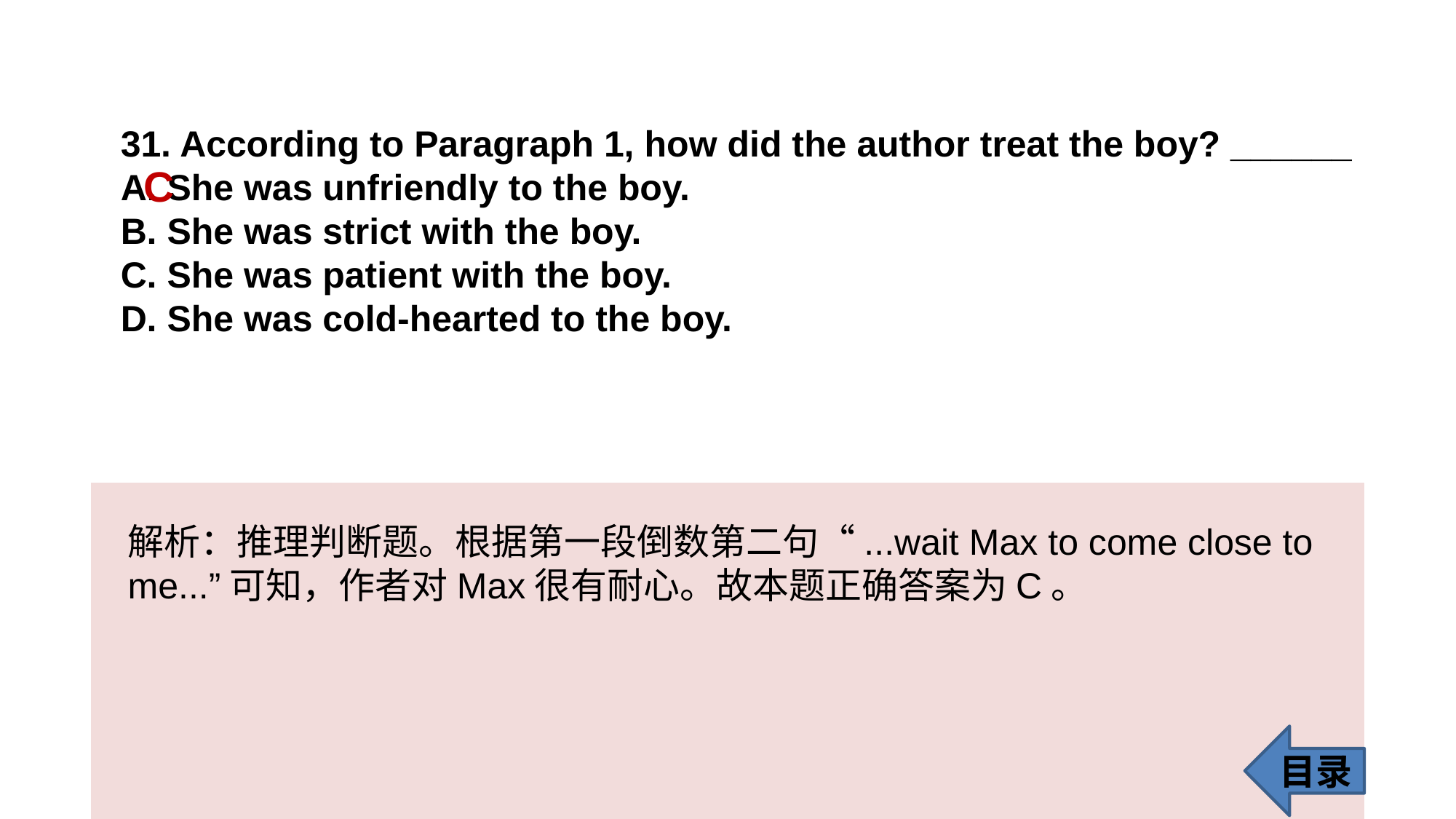

31. According to Paragraph 1, how did the author treat the boy? ______
A. She was unfriendly to the boy.
B. She was strict with the boy.
C. She was patient with the boy.
D. She was cold-hearted to the boy.
C

解析：推理判断题。根据第一段倒数第二句“...wait Max to come close to me...”可知，作者对Max很有耐心。故本题正确答案为C。
目录
33